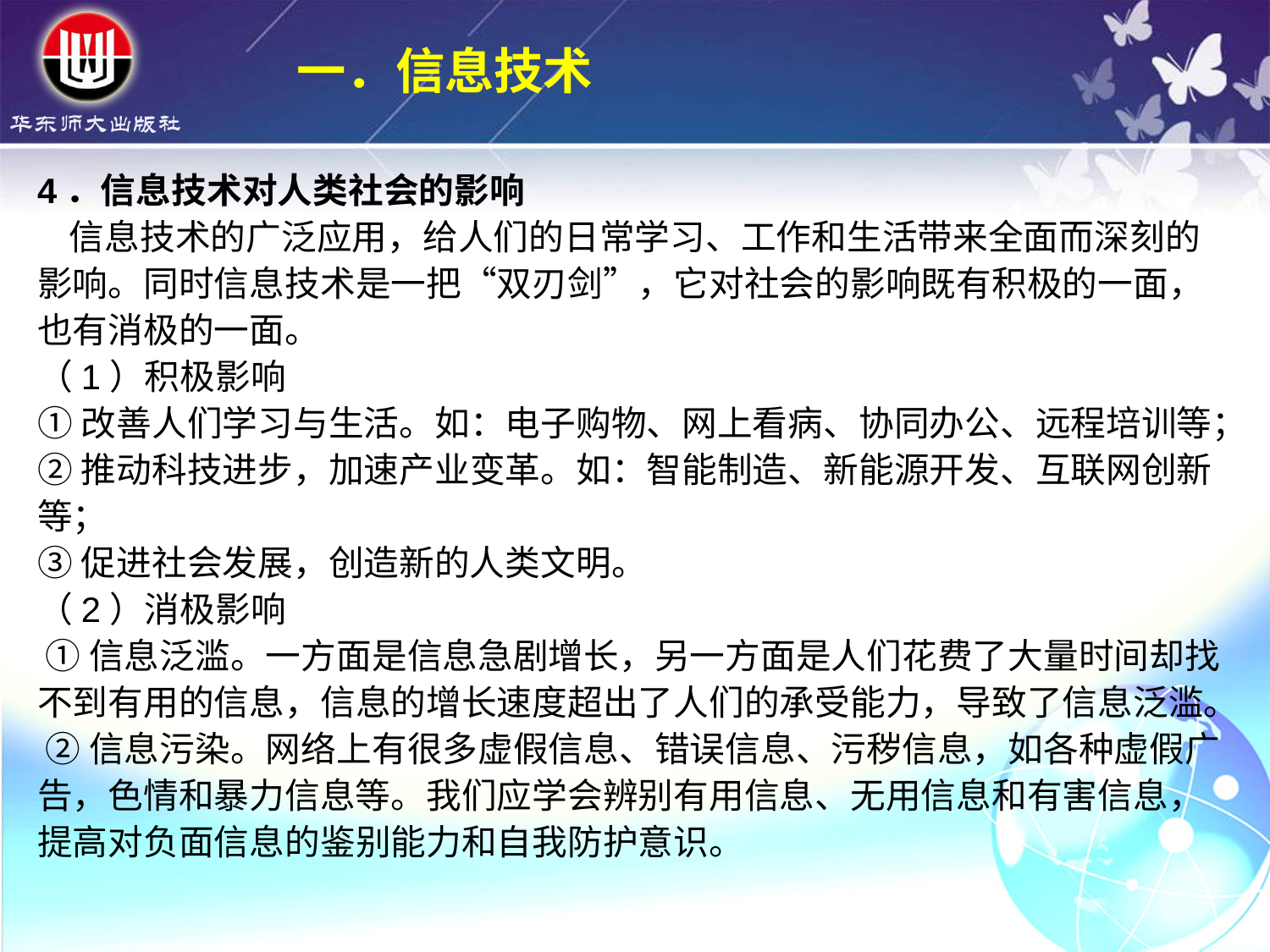

一．信息技术
4．信息技术对人类社会的影响
   信息技术的广泛应用，给人们的日常学习、工作和生活带来全面而深刻的影响。同时信息技术是一把“双刃剑”，它对社会的影响既有积极的一面，也有消极的一面。（1）积极影响①改善人们学习与生活。如：电子购物、网上看病、协同办公、远程培训等；②推动科技进步，加速产业变革。如：智能制造、新能源开发、互联网创新等；③促进社会发展，创造新的人类文明。
（2）消极影响
 ①信息泛滥。一方面是信息急剧增长，另一方面是人们花费了大量时间却找不到有用的信息，信息的增长速度超出了人们的承受能力，导致了信息泛滥。
 ②信息污染。网络上有很多虚假信息、错误信息、污秽信息，如各种虚假广告，色情和暴力信息等。我们应学会辨别有用信息、无用信息和有害信息，提高对负面信息的鉴别能力和自我防护意识。